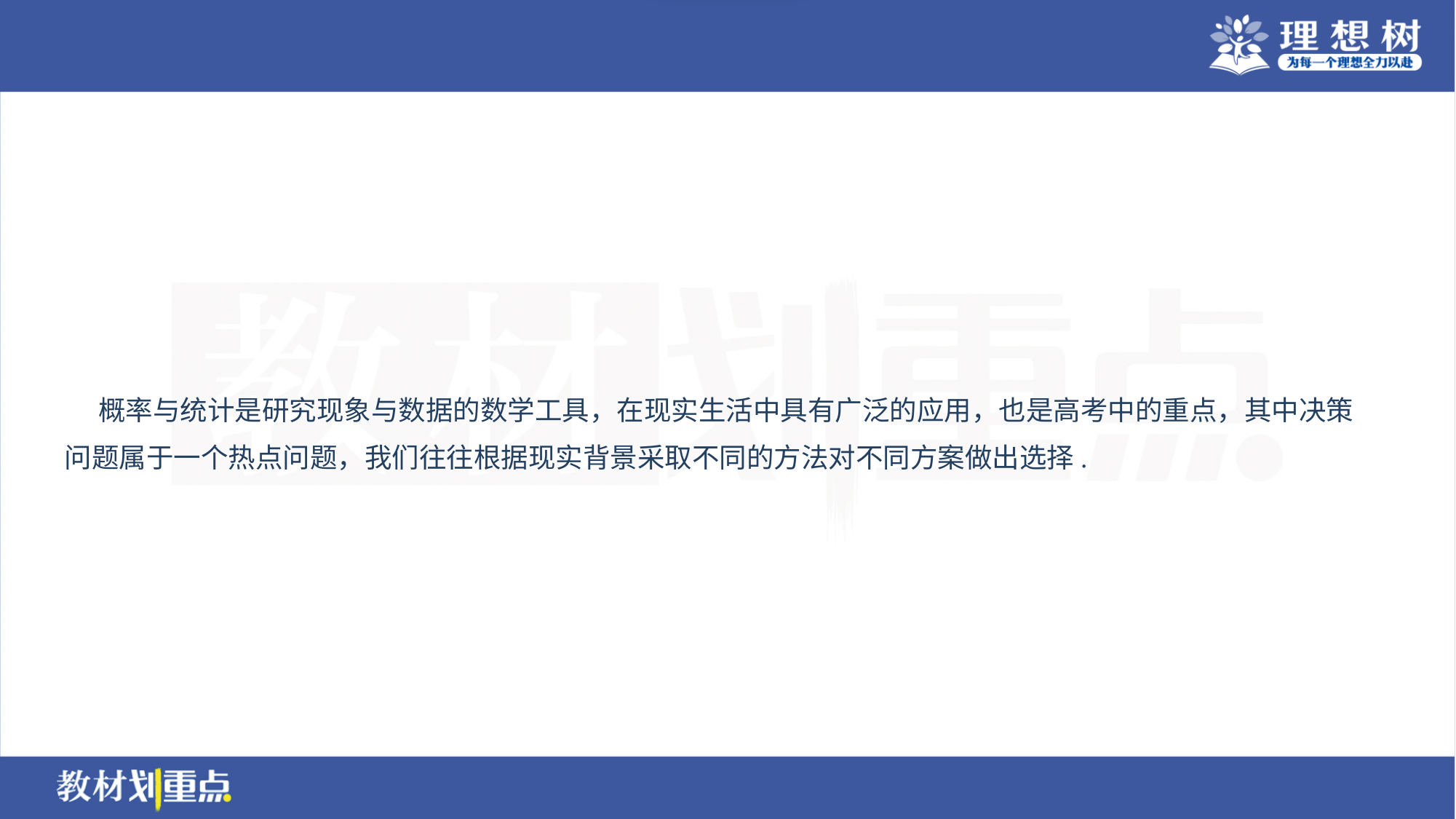

概率与统计是研究现象与数据的数学工具，在现实生活中具有广泛的应用，也是高考中的重点，其中决策
问题属于一个热点问题，我们往往根据现实背景采取不同的方法对不同方案做出选择.